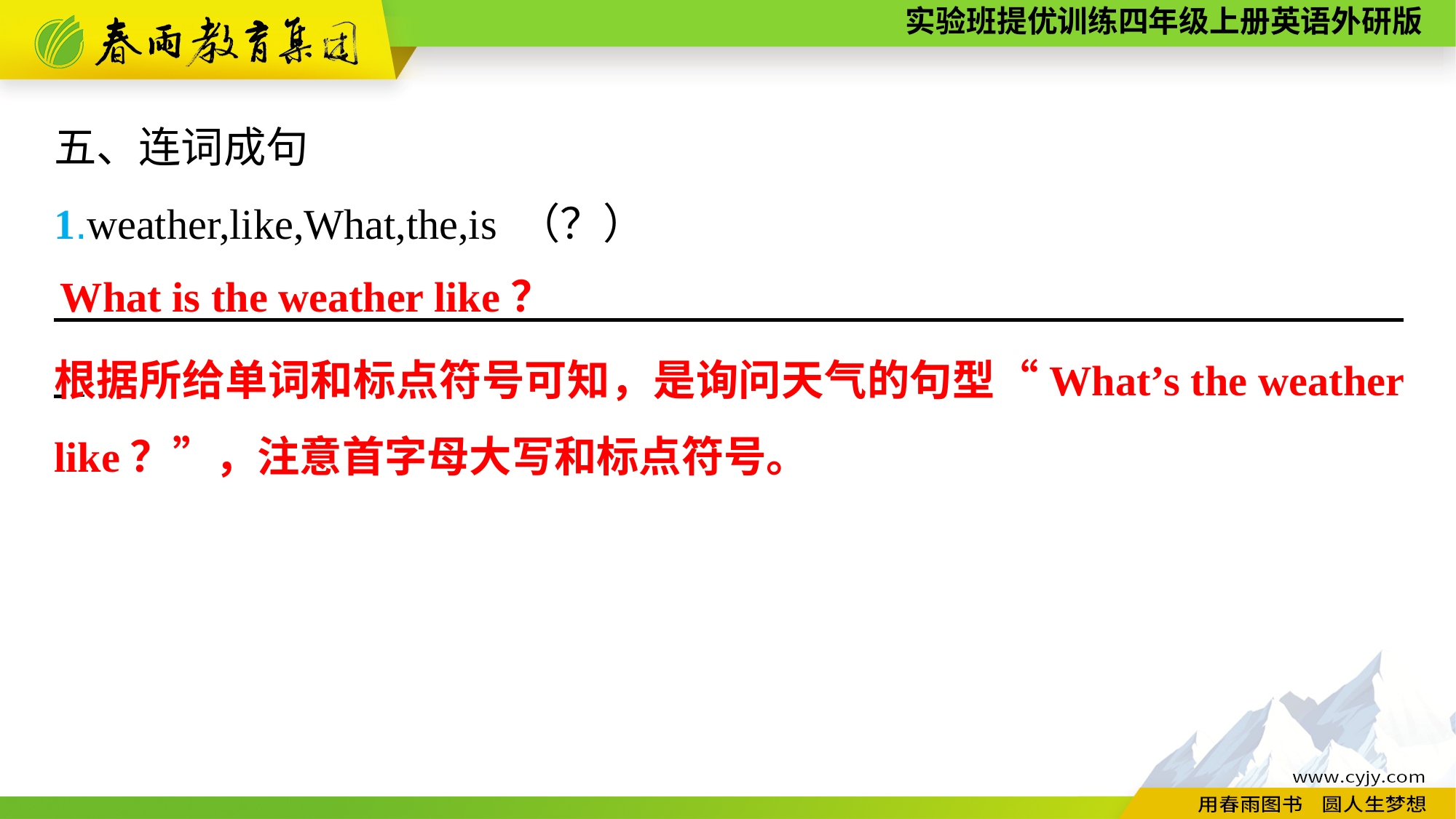

五、连词成句
1.weather,like,What,the,is （？）
　　　　　　　　　　　　　　　　　　　　　　　　　　　　　　　  .
What is the weather like？
根据所给单词和标点符号可知，是询问天气的句型“What’s the weather like？”，注意首字母大写和标点符号。